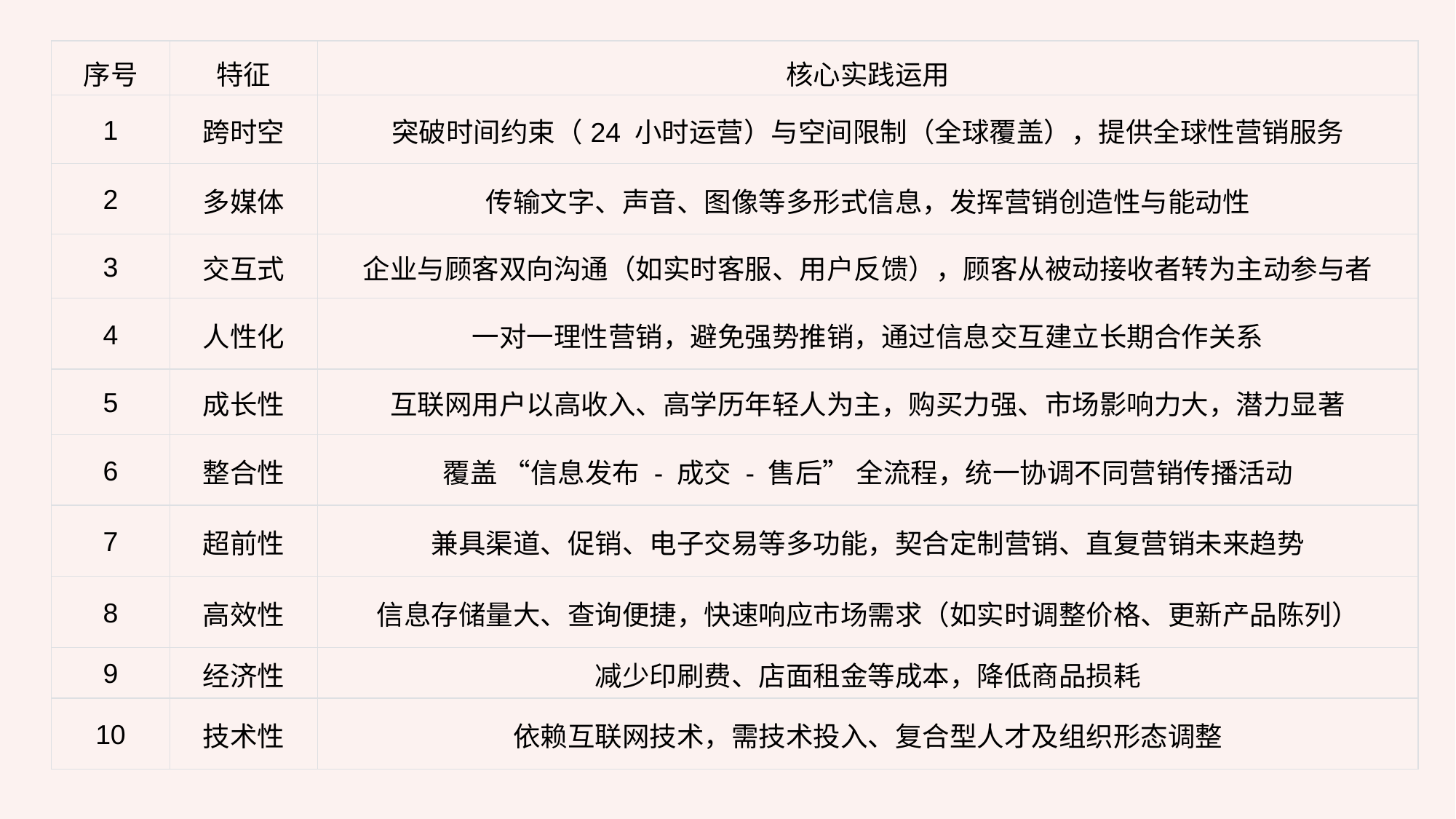

| 序号 | 特征 | 核心实践运用 |
| --- | --- | --- |
| 1 | 跨时空 | 突破时间约束（24 小时运营）与空间限制（全球覆盖），提供全球性营销服务 |
| 2 | 多媒体 | 传输文字、声音、图像等多形式信息，发挥营销创造性与能动性 |
| 3 | 交互式 | 企业与顾客双向沟通（如实时客服、用户反馈），顾客从被动接收者转为主动参与者 |
| 4 | 人性化 | 一对一理性营销，避免强势推销，通过信息交互建立长期合作关系 |
| 5 | 成长性 | 互联网用户以高收入、高学历年轻人为主，购买力强、市场影响力大，潜力显著 |
| 6 | 整合性 | 覆盖 “信息发布 - 成交 - 售后” 全流程，统一协调不同营销传播活动 |
| 7 | 超前性 | 兼具渠道、促销、电子交易等多功能，契合定制营销、直复营销未来趋势 |
| 8 | 高效性 | 信息存储量大、查询便捷，快速响应市场需求（如实时调整价格、更新产品陈列） |
| 9 | 经济性 | 减少印刷费、店面租金等成本，降低商品损耗 |
| 10 | 技术性 | 依赖互联网技术，需技术投入、复合型人才及组织形态调整 |